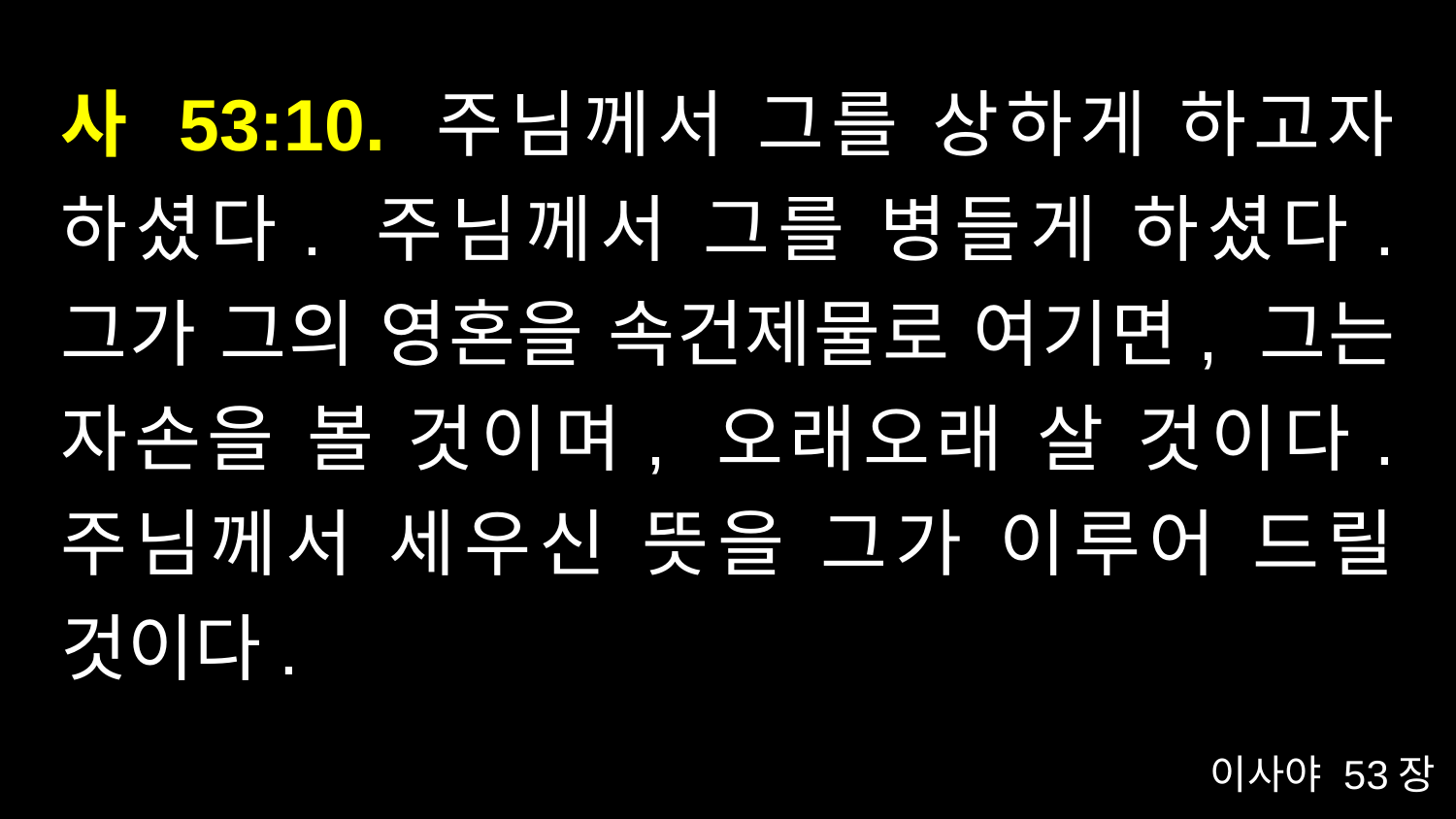

# 사 53:10. 주님께서 그를 상하게 하고자 하셨다. 주님께서 그를 병들게 하셨다. 그가 그의 영혼을 속건제물로 여기면, 그는 자손을 볼 것이며, 오래오래 살 것이다. 주님께서 세우신 뜻을 그가 이루어 드릴 것이다.
이사야 53장